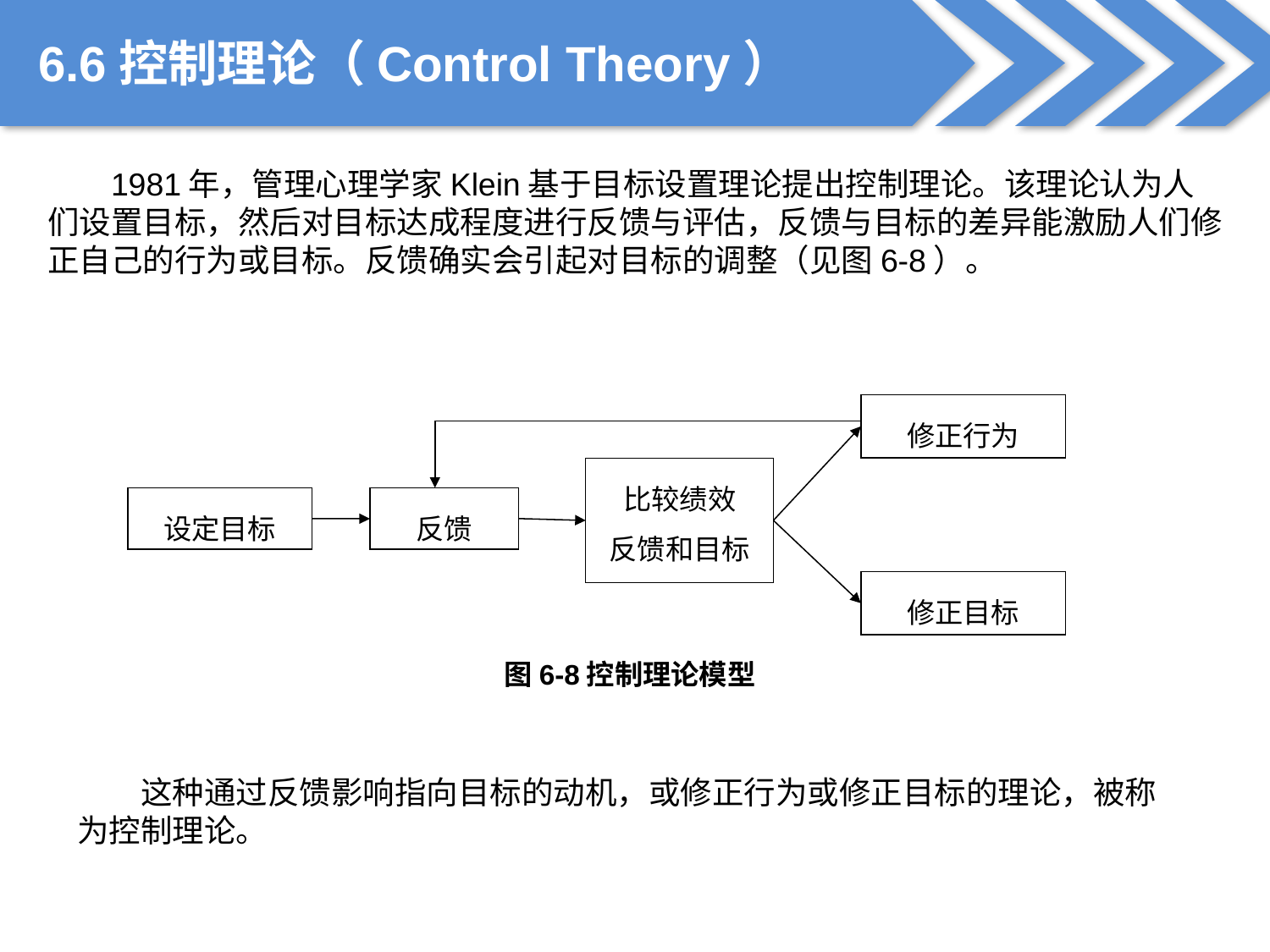

6.6控制理论（Control Theory）
1981年，管理心理学家Klein基于目标设置理论提出控制理论。该理论认为人们设置目标，然后对目标达成程度进行反馈与评估，反馈与目标的差异能激励人们修正自己的行为或目标。反馈确实会引起对目标的调整（见图6-8）。

修正行为

比较绩效
反馈和目标
设定目标
反馈

修正目标
图6-8控制理论模型
这种通过反馈影响指向目标的动机，或修正行为或修正目标的理论，被称为控制理论。